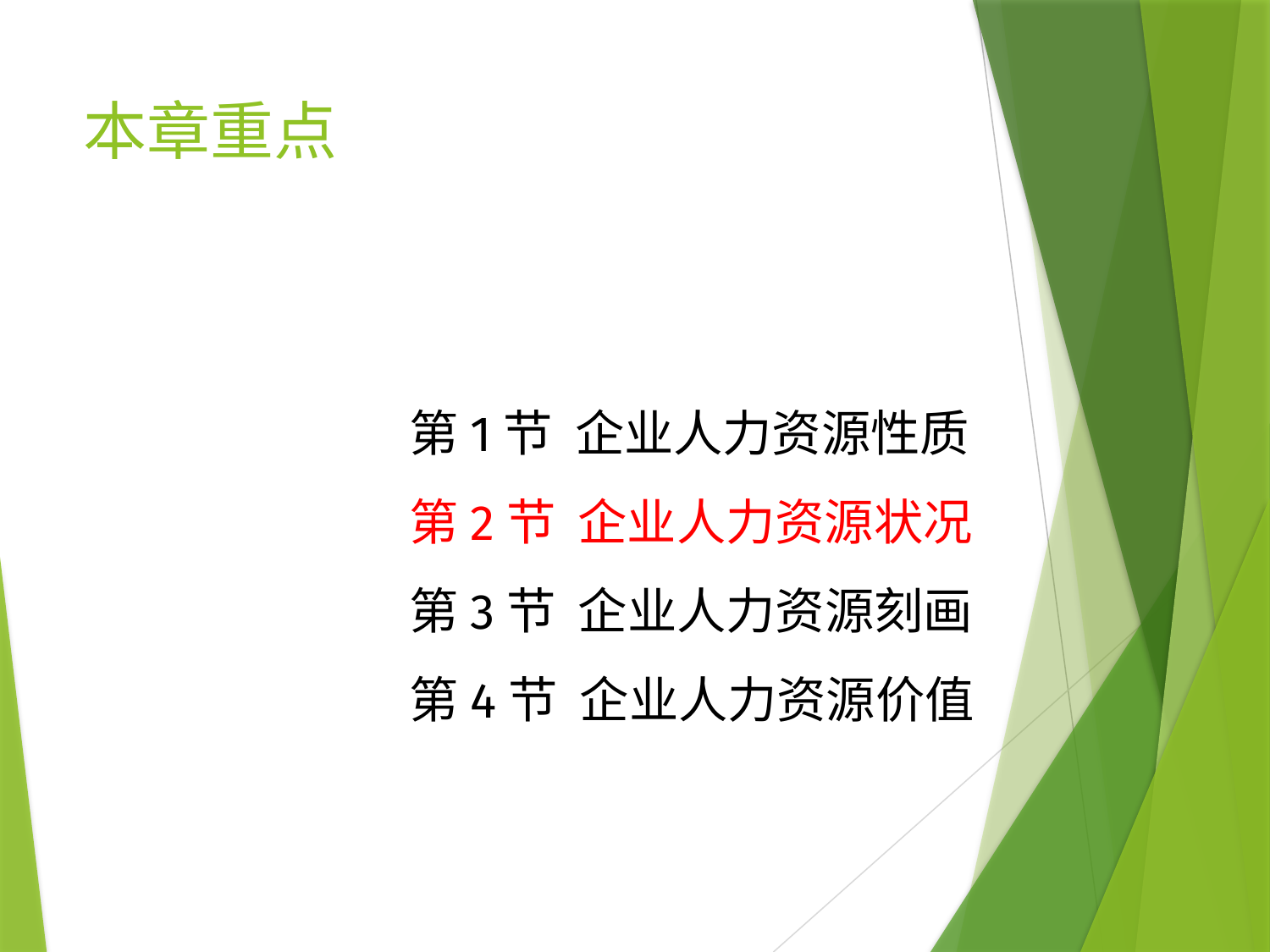

# 本章重点
第1节  企业人力资源性质
第2节  企业人力资源状况
第3节  企业人力资源刻画
第4节  企业人力资源价值